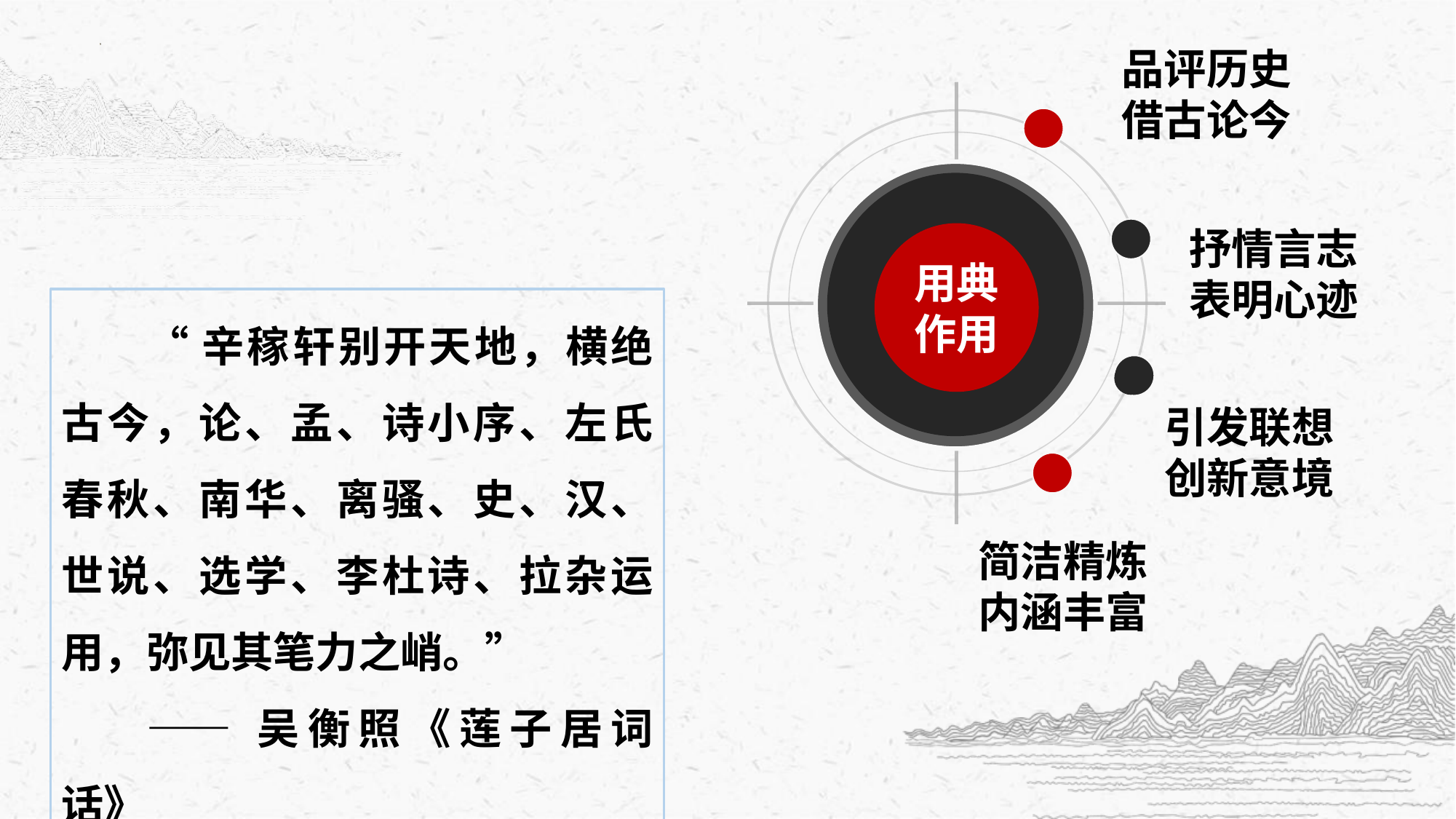

品评历史
借古论今

用典
作用

简洁精炼
内涵丰富
抒情言志
表明心迹
引发联想
创新意境
“辛稼轩别开天地，横绝古今，论、孟、诗小序、左氏春秋、南华、离骚、史、汉、世说、选学、李杜诗、拉杂运用，弥见其笔力之峭。”
——吴衡照《莲子居词话》